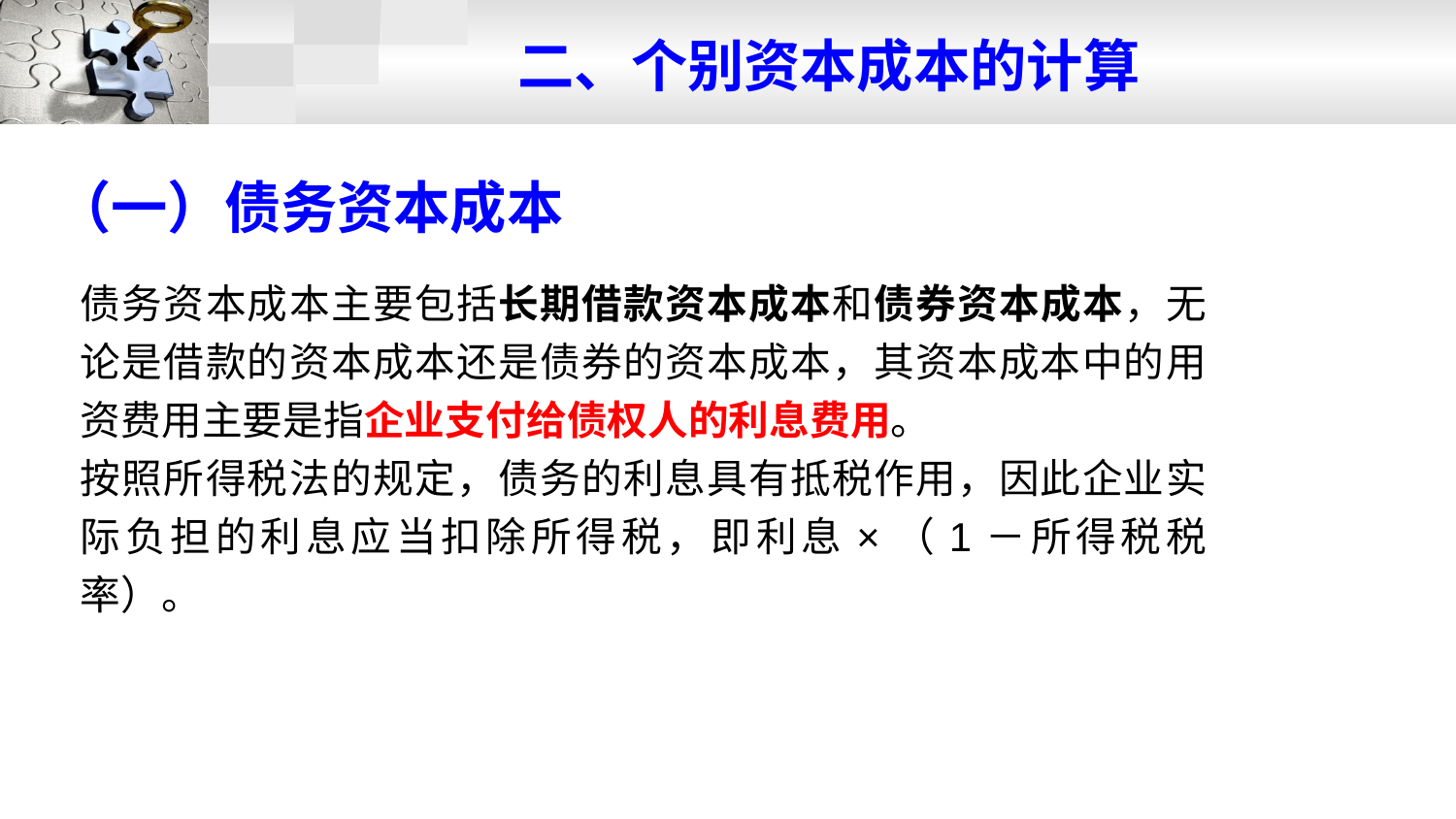

二、个别资本成本的计算
# （一）债务资本成本
债务资本成本主要包括长期借款资本成本和债券资本成本，无论是借款的资本成本还是债券的资本成本，其资本成本中的用资费用主要是指企业支付给债权人的利息费用。
按照所得税法的规定，债务的利息具有抵税作用，因此企业实际负担的利息应当扣除所得税，即利息×（1－所得税税率）。